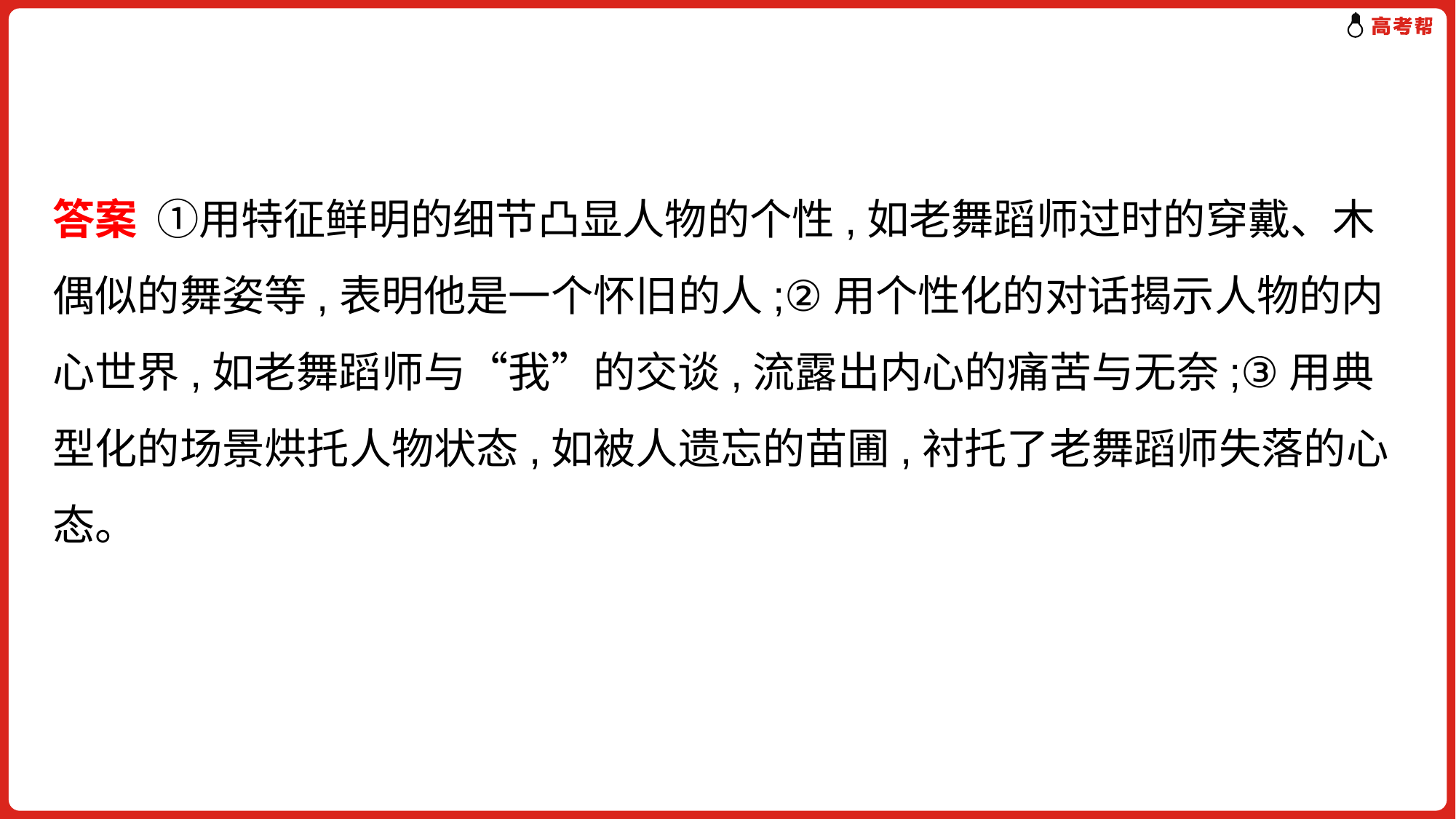

答案  ①用特征鲜明的细节凸显人物的个性,如老舞蹈师过时的穿戴、木偶似的舞姿等,表明他是一个怀旧的人;②用个性化的对话揭示人物的内心世界,如老舞蹈师与“我”的交谈,流露出内心的痛苦与无奈;③用典型化的场景烘托人物状态,如被人遗忘的苗圃,衬托了老舞蹈师失落的心态。